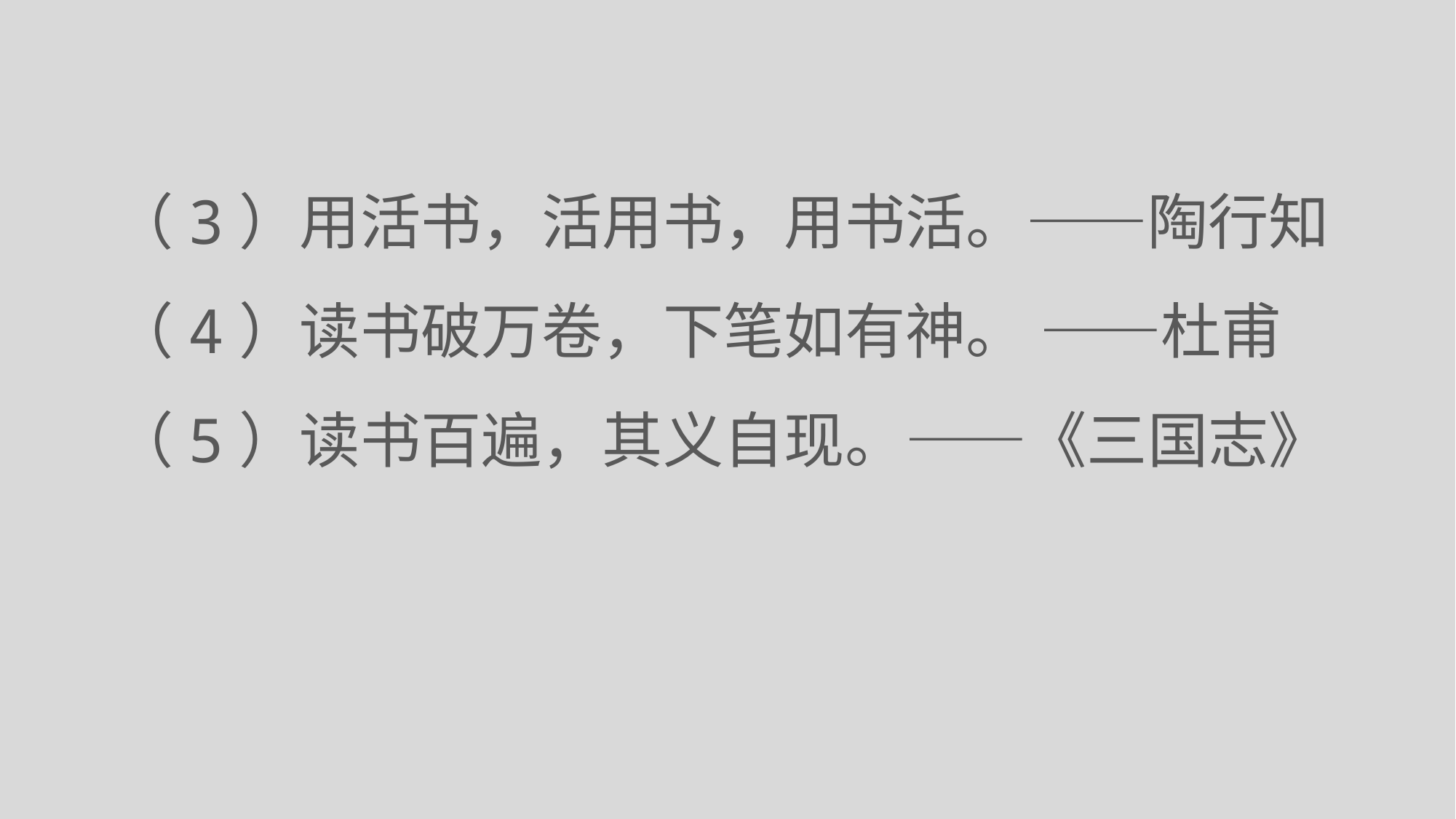

（3）用活书，活用书，用书活。——陶行知
（4）读书破万卷，下笔如有神。 ——杜甫
（5）读书百遍，其义自现。——《三国志》